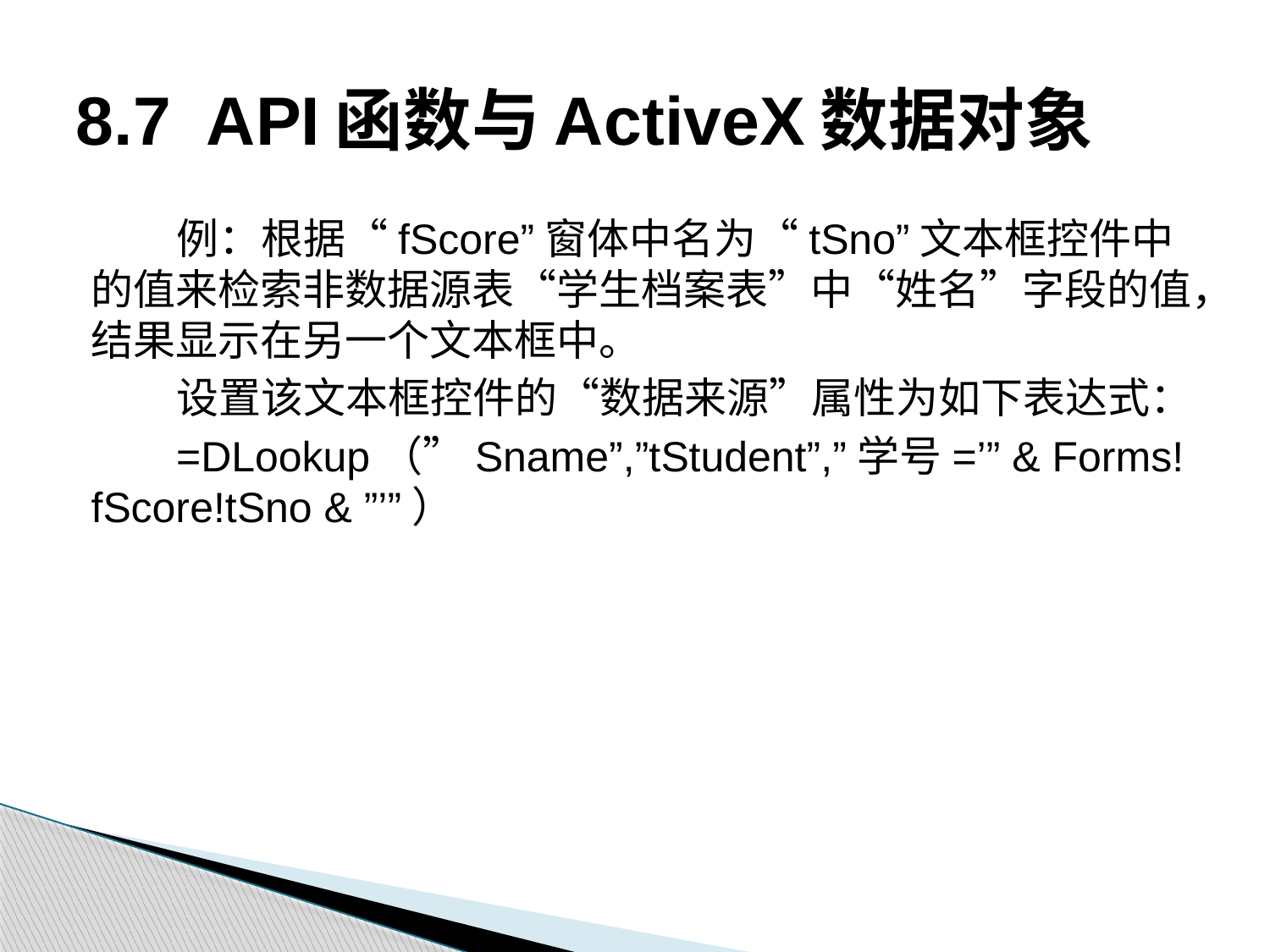

# 8.7  API函数与ActiveX数据对象
例：根据“fScore”窗体中名为“tSno”文本框控件中的值来检索非数据源表“学生档案表”中“姓名”字段的值，结果显示在另一个文本框中。
设置该文本框控件的“数据来源”属性为如下表达式：
=DLookup（”Sname”,”tStudent”,”学号=’” & Forms!fScore!tSno & ”’”）